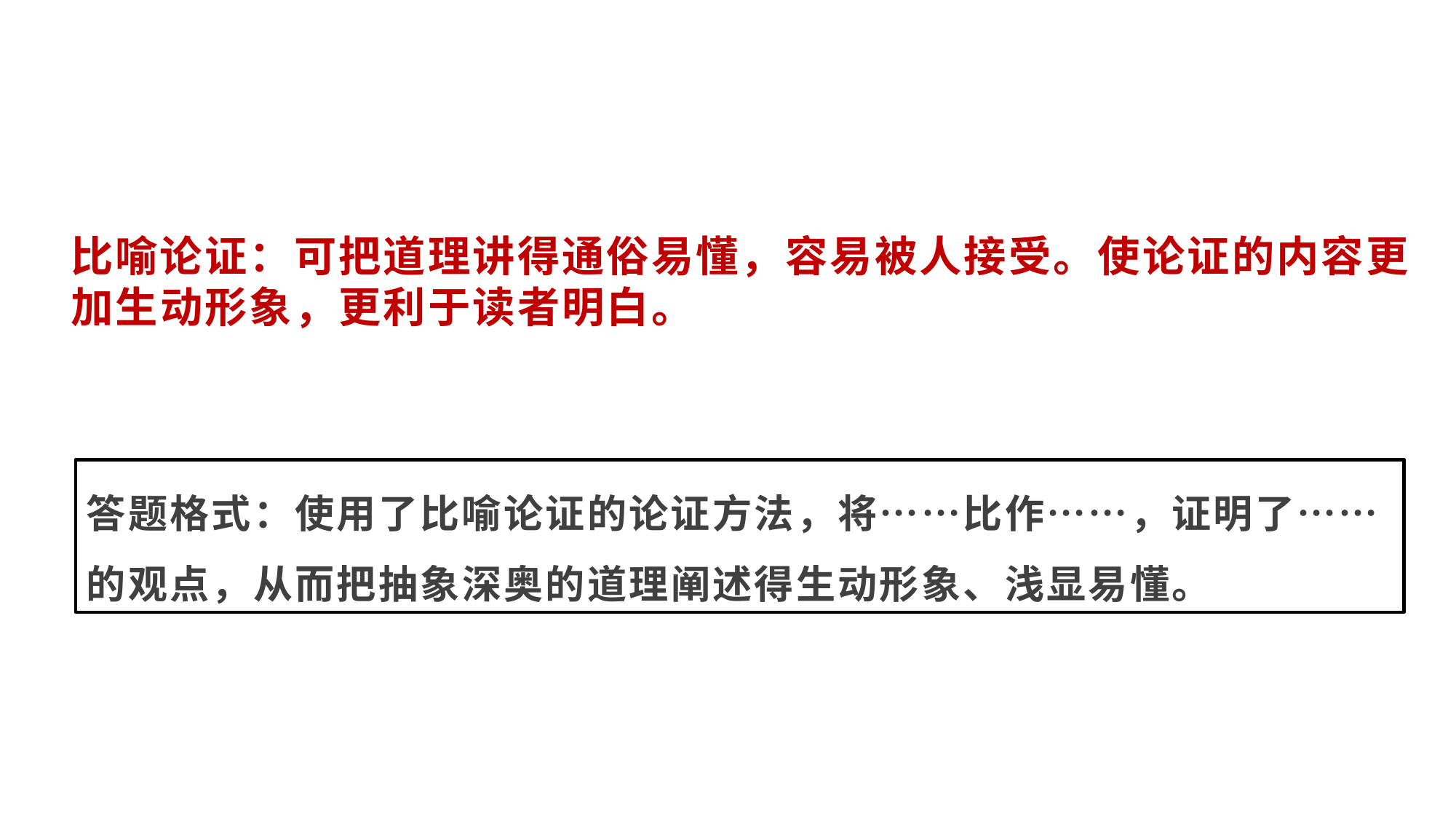

比喻论证：可把道理讲得通俗易懂，容易被人接受。使论证的内容更加生动形象，更利于读者明白。
答题格式：使用了比喻论证的论证方法，将……比作……，证明了……的观点，从而把抽象深奥的道理阐述得生动形象、浅显易懂。